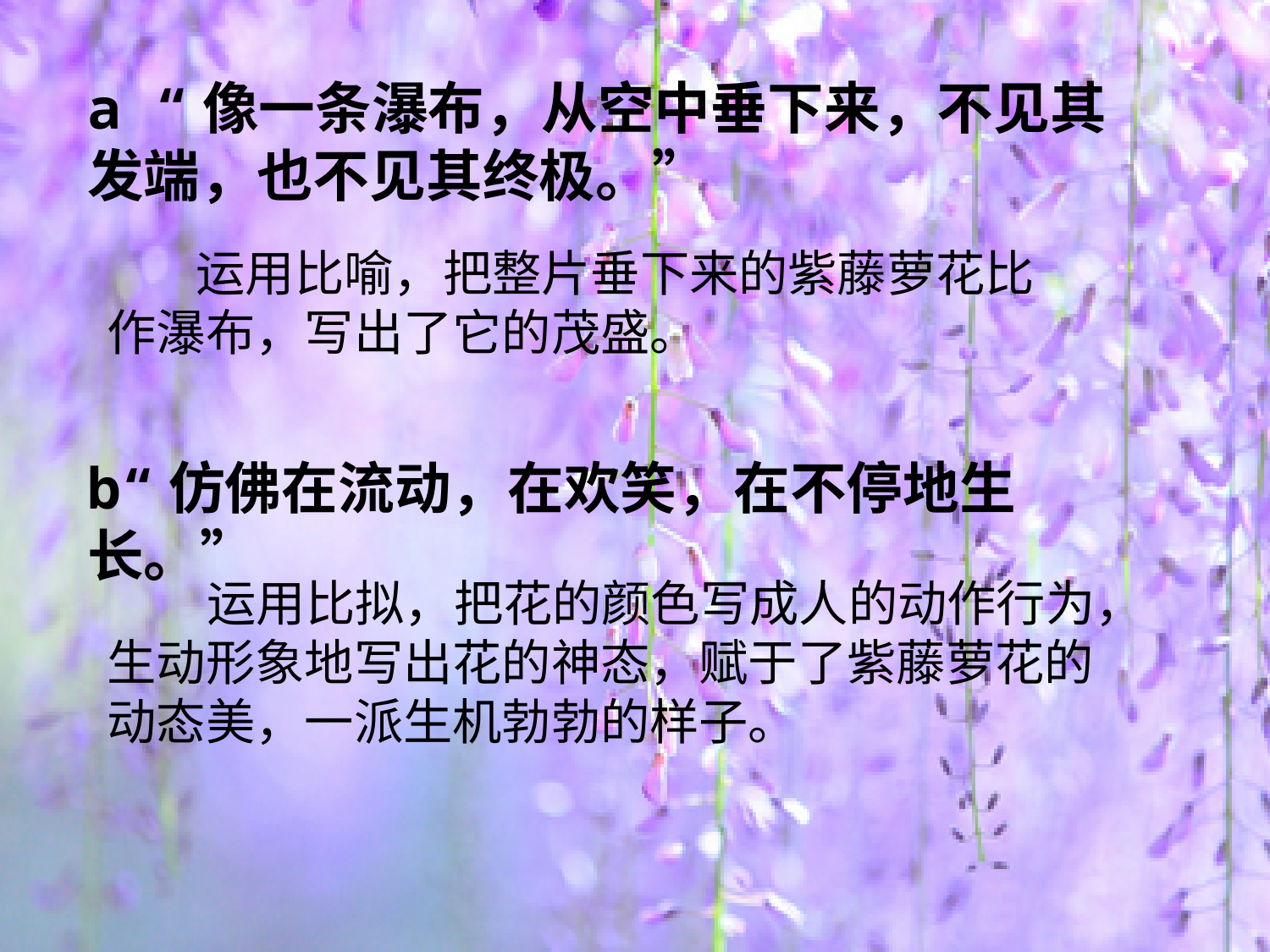

a “像一条瀑布，从空中垂下来，不见其发端，也不见其终极。”

       运用比喻，把整片垂下来的紫藤萝花比作瀑布，写出了它的茂盛。
b“仿佛在流动，在欢笑，在不停地生长。”
        运用比拟，把花的颜色写成人的动作行为，生动形象地写出花的神态，赋于了紫藤萝花的动态美，一派生机勃勃的样子。